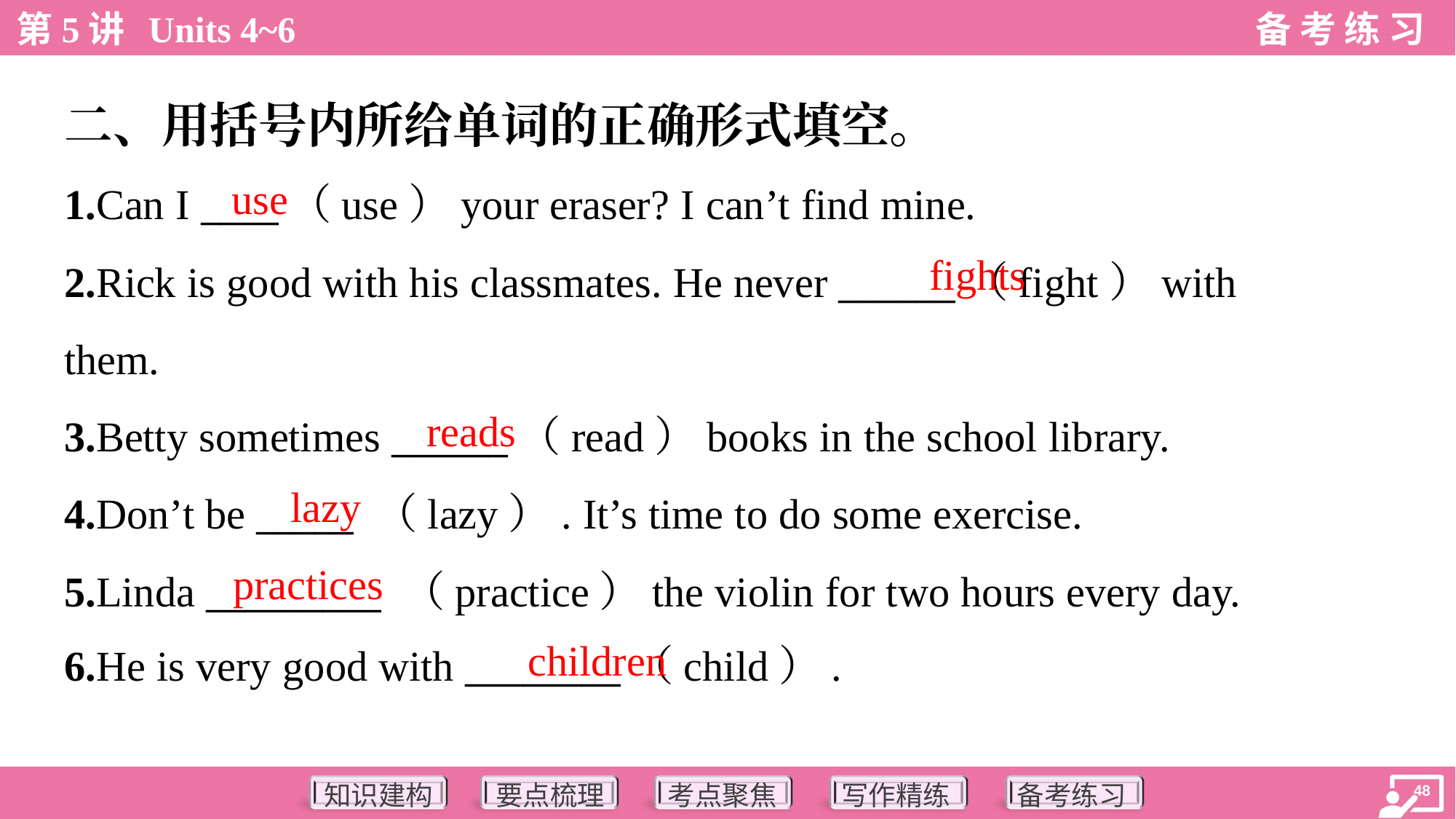

二、用括号内所给单词的正确形式填空。
use
1.Can I ____（use）your eraser? I can’t find mine.
2.Rick is good with his classmates. He never ______（fight）with
them.
3.Betty sometimes ______（read）books in the school library.
4.Don’t be _____ （lazy）. It’s time to do some exercise.
5.Linda _________ （practice）the violin for two hours every day.
6.He is very good with ________（child）.
fights
reads
lazy
practices
children